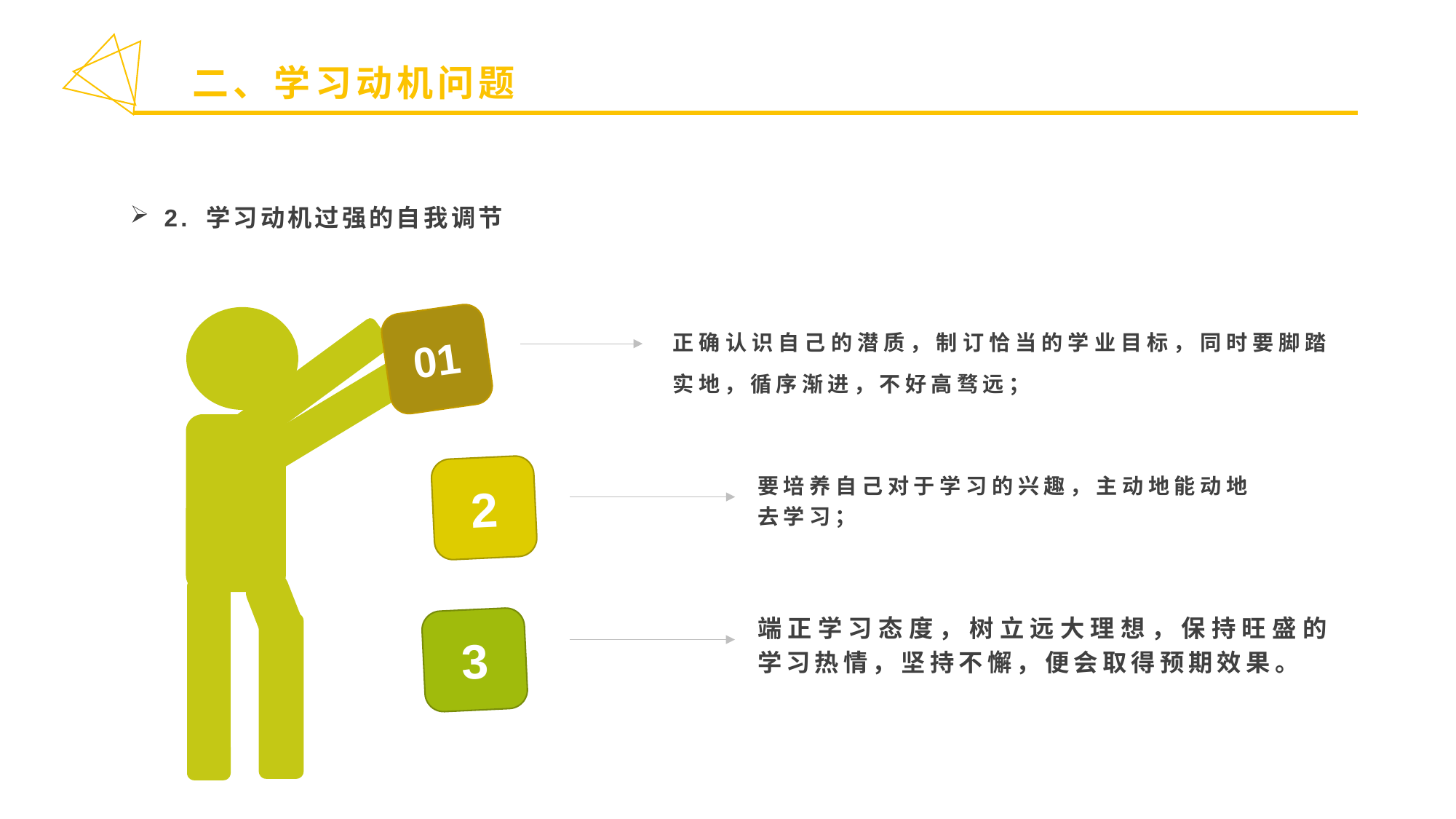

二、学习动机问题
2. 学习动机过强的自我调节
正确认识自己的潜质，制订恰当的学业目标，同时要脚踏实地，循序渐进，不好高骛远；

01
要培养自己对于学习的兴趣，主动地能动地去学习；
2
端正学习态度，树立远大理想，保持旺盛的学习热情，坚持不懈，便会取得预期效果。
3